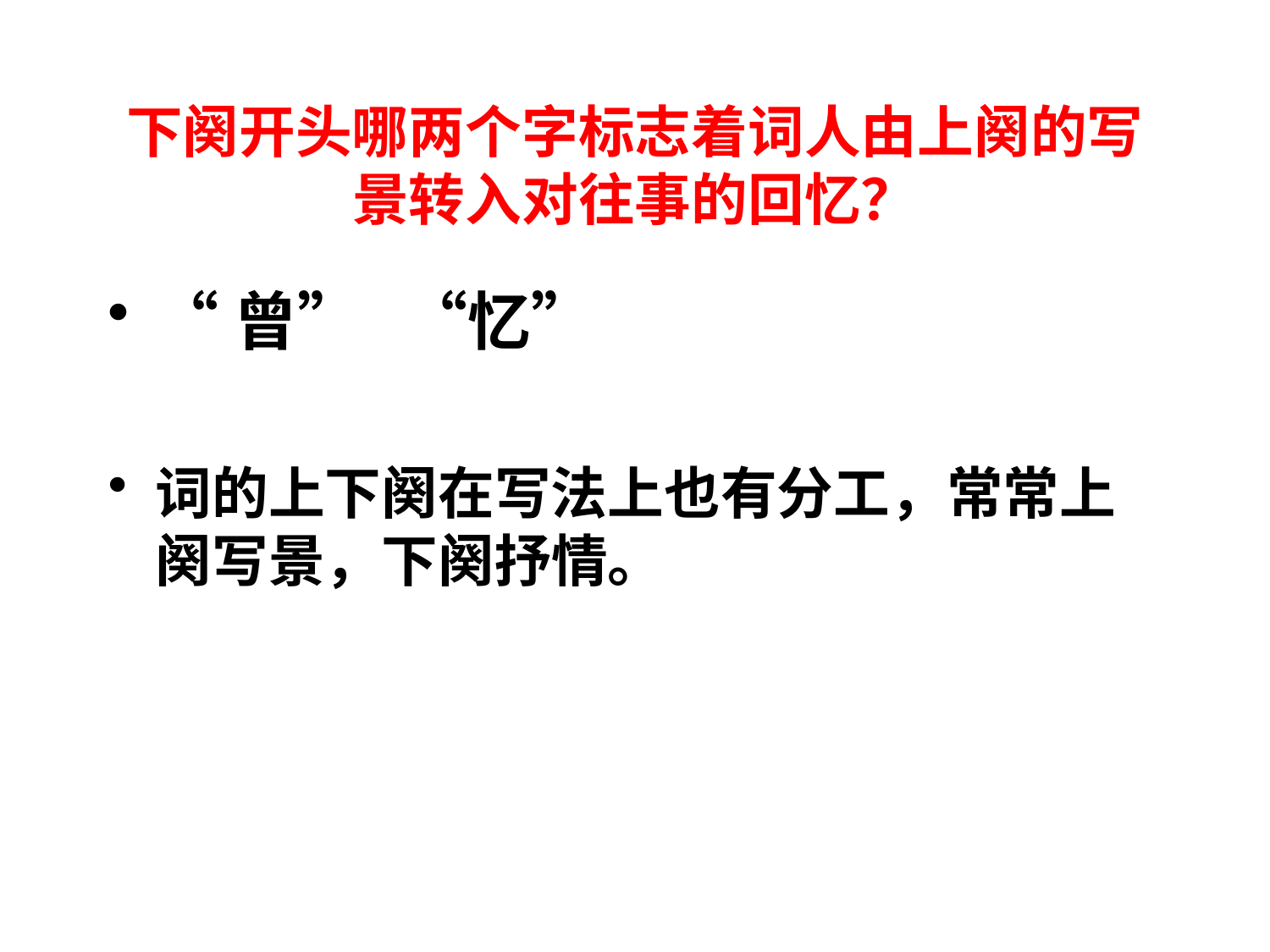

# 下阕开头哪两个字标志着词人由上阕的写景转入对往事的回忆？
“曾”   “忆”

词的上下阕在写法上也有分工，常常上阕写景，下阕抒情。